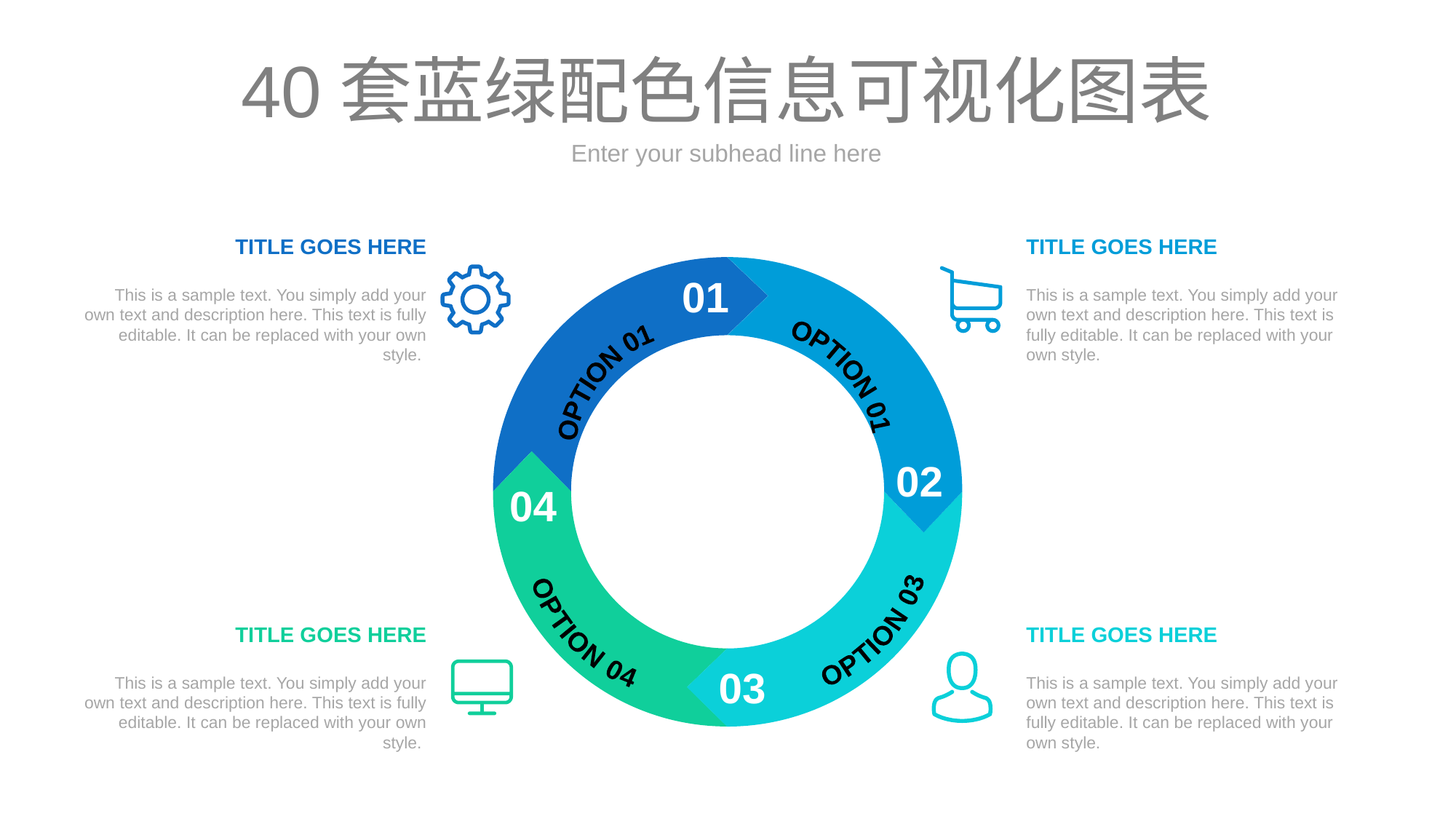

# 40套蓝绿配色信息可视化图表
Enter your subhead line here
TITLE GOES HERE
This is a sample text. You simply add your own text and description here. This text is fully editable. It can be replaced with your own style.
TITLE GOES HERE
This is a sample text. You simply add your own text and description here. This text is fully editable. It can be replaced with your own style.

01
OPTION 01
OPTION 01

02
04

OPTION 03
OPTION 04
TITLE GOES HERE
This is a sample text. You simply add your own text and description here. This text is fully editable. It can be replaced with your own style.
TITLE GOES HERE
This is a sample text. You simply add your own text and description here. This text is fully editable. It can be replaced with your own style.

03